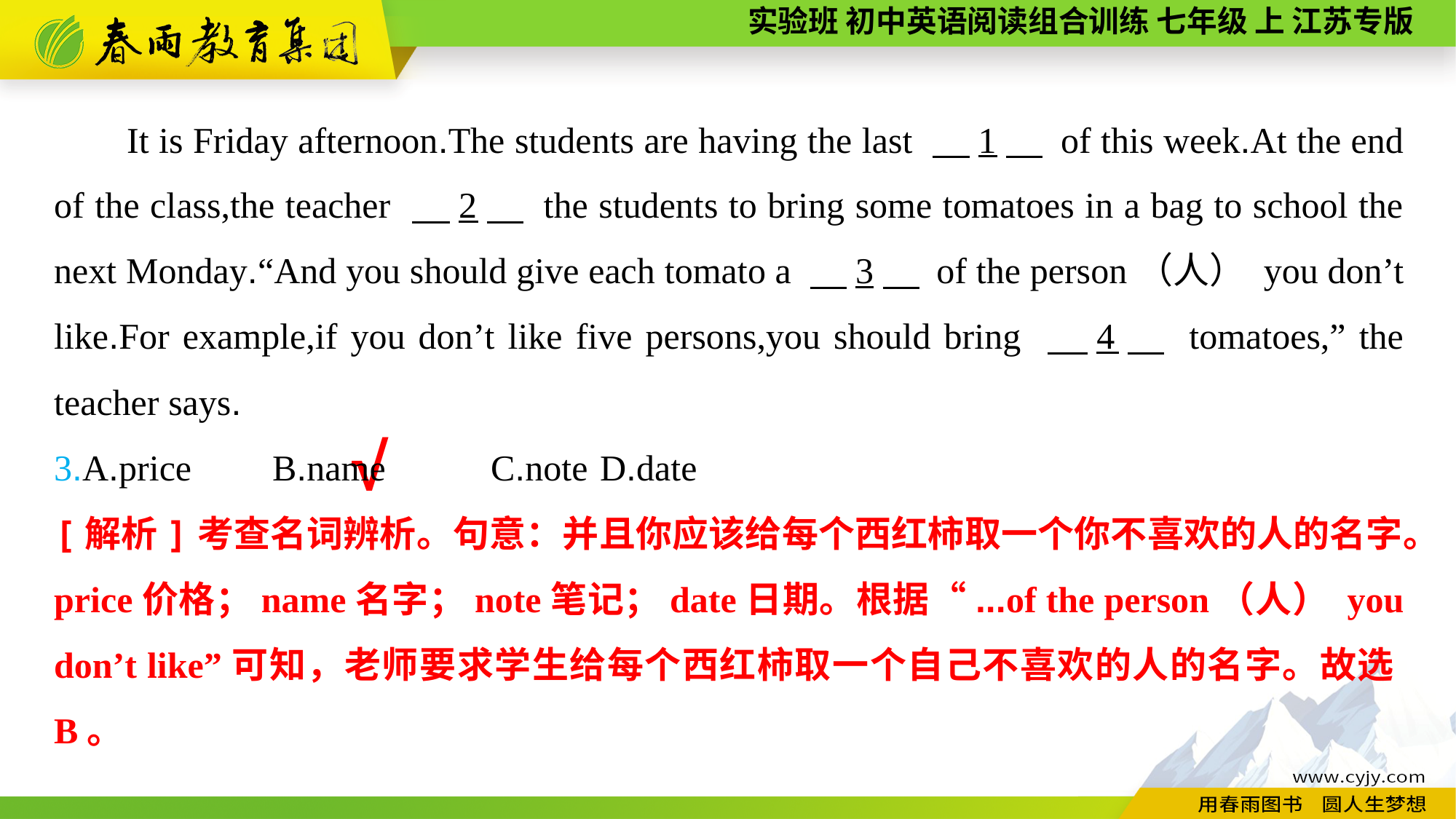

It is Friday afternoon.The students are having the last 　1　 of this week.At the end of the class,the teacher 　2　 the students to bring some tomatoes in a bag to school the next Monday.“And you should give each tomato a 　3　 of the person（人） you don’t like.For example,if you don’t like five persons,you should bring 　4　 tomatoes,” the teacher says.
3.A.price	B.name	C.note	D.date
√
[解析]考查名词辨析。句意：并且你应该给每个西红柿取一个你不喜欢的人的名字。price价格；name名字；note笔记；date日期。根据“...of the person（人） you don’t like”可知，老师要求学生给每个西红柿取一个自己不喜欢的人的名字。故选B。